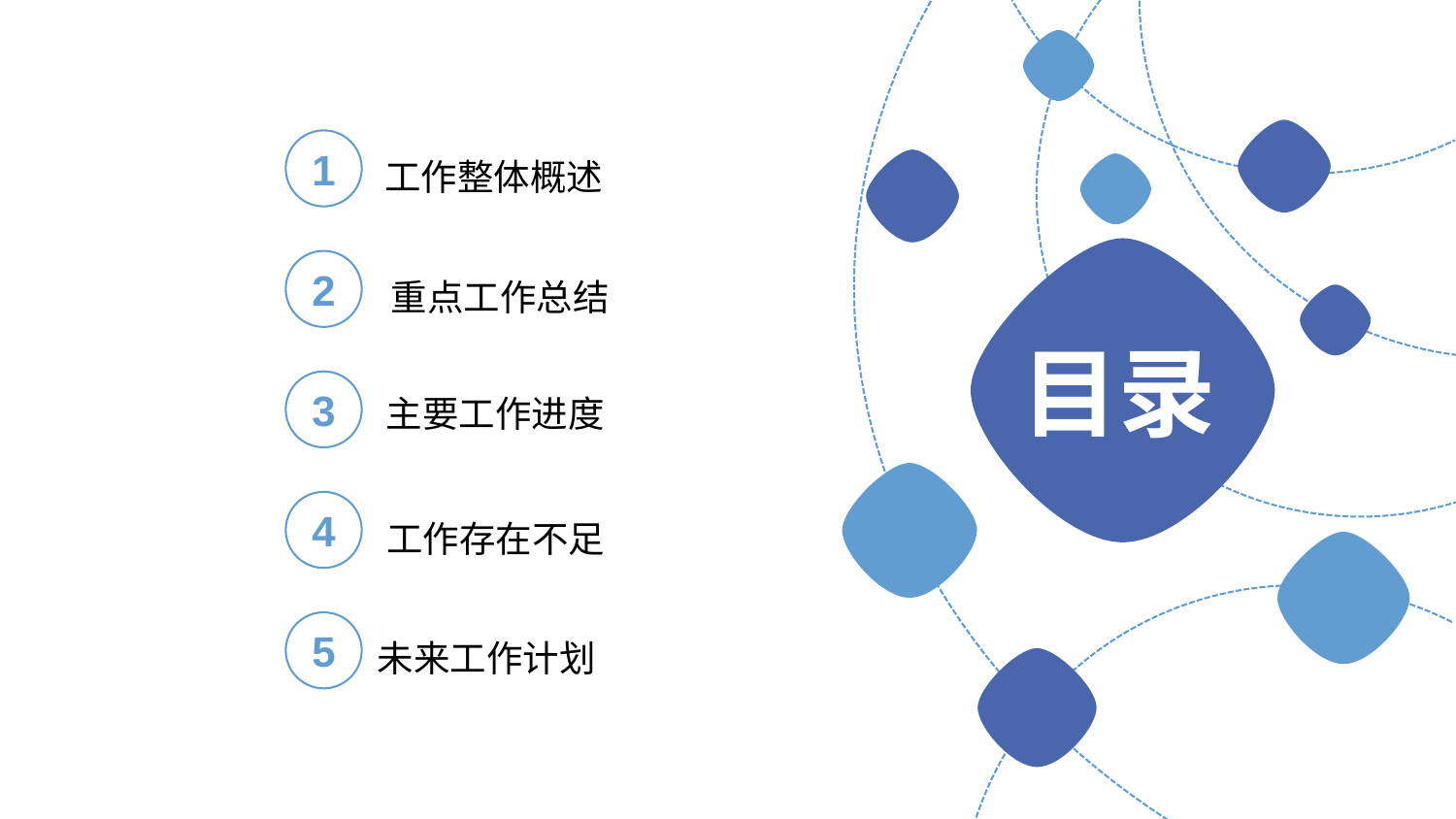

1
工作整体概述

目录
2
重点工作总结

您的
圈徽
3
主要工作进度

4
工作存在不足

5
未来工作计划